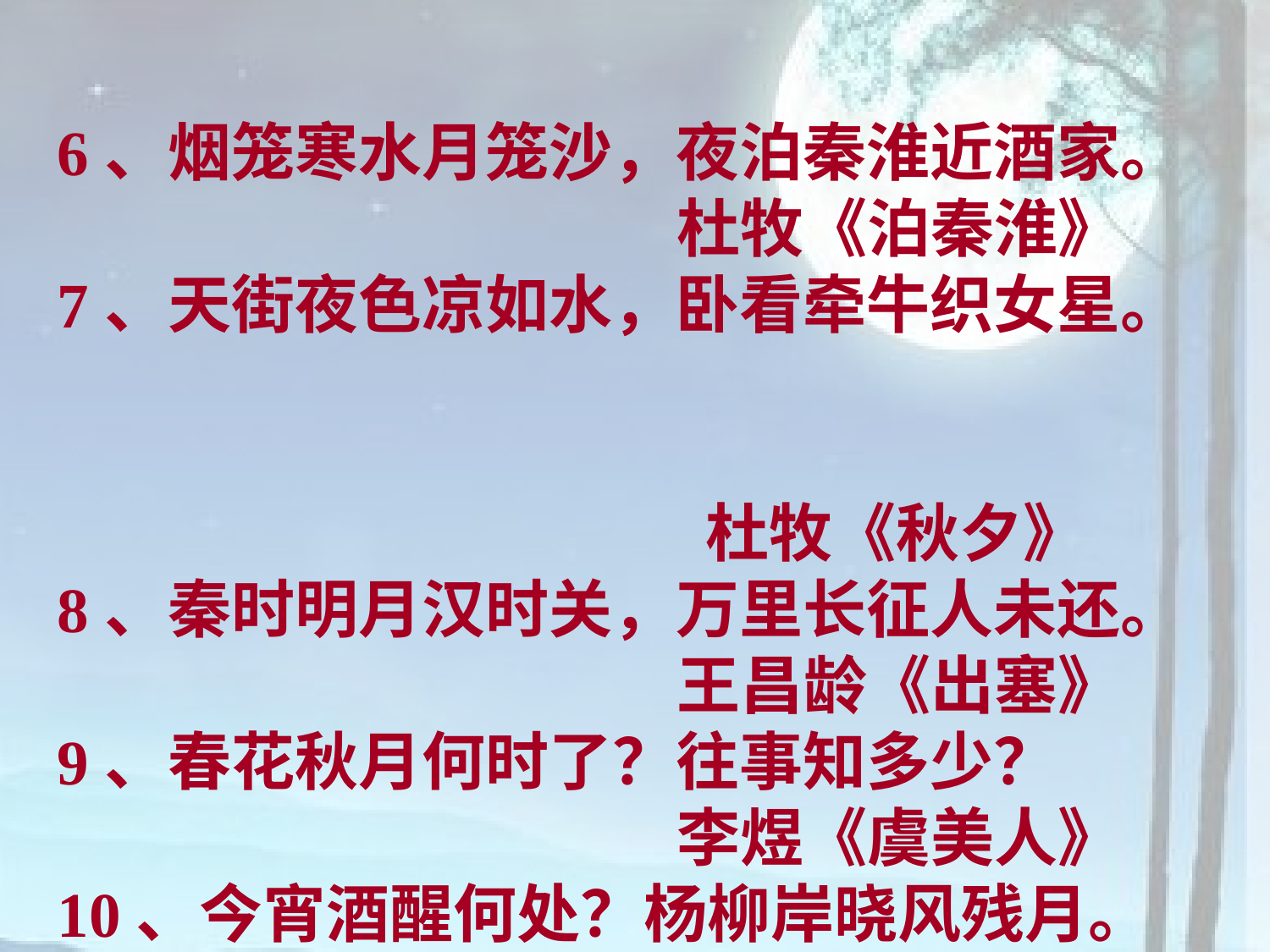

6、烟笼寒水月笼沙，夜泊秦淮近酒家。
                                          杜牧《泊秦淮》
7、天街夜色凉如水，卧看牵牛织女星。
                                            杜牧《秋夕》
8、秦时明月汉时关，万里长征人未还。
                                          王昌龄《出塞》
9、春花秋月何时了？往事知多少？
                                          李煜《虞美人》
10、今宵酒醒何处？杨柳岸晓风残月。
                                         柳永《雨霖铃》